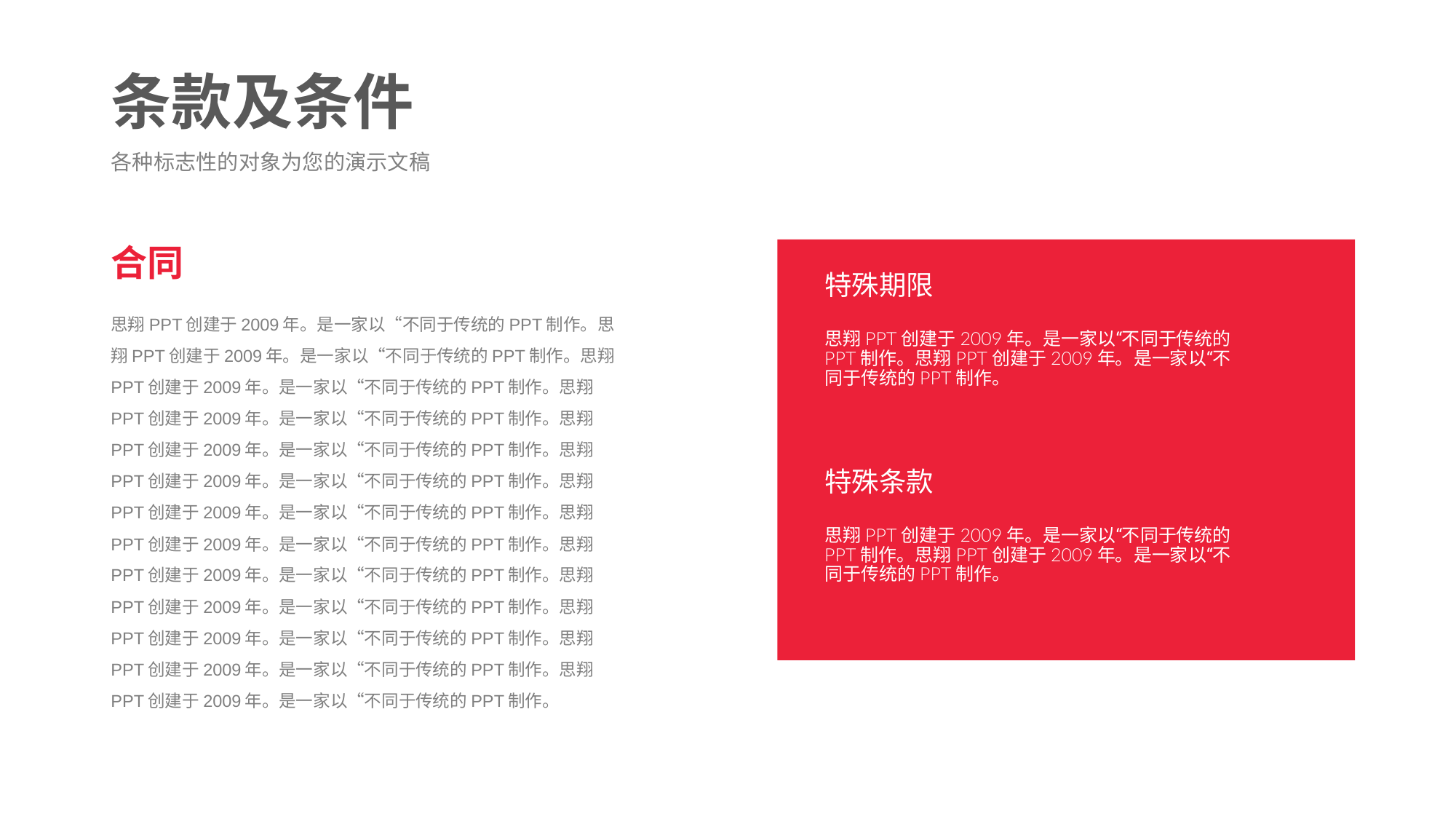

# 条款及条件
各种标志性的对象为您的演示文稿
合同

特殊期限
思翔PPT创建于2009年。是一家以“不同于传统的PPT制作。思翔PPT创建于2009年。是一家以“不同于传统的PPT制作。思翔PPT创建于2009年。是一家以“不同于传统的PPT制作。思翔PPT创建于2009年。是一家以“不同于传统的PPT制作。思翔PPT创建于2009年。是一家以“不同于传统的PPT制作。思翔PPT创建于2009年。是一家以“不同于传统的PPT制作。思翔PPT创建于2009年。是一家以“不同于传统的PPT制作。思翔PPT创建于2009年。是一家以“不同于传统的PPT制作。思翔PPT创建于2009年。是一家以“不同于传统的PPT制作。思翔PPT创建于2009年。是一家以“不同于传统的PPT制作。思翔PPT创建于2009年。是一家以“不同于传统的PPT制作。思翔PPT创建于2009年。是一家以“不同于传统的PPT制作。思翔PPT创建于2009年。是一家以“不同于传统的PPT制作。

思翔PPT创建于2009年。是一家以“不同于传统的PPT制作。思翔PPT创建于2009年。是一家以“不同于传统的PPT制作。
特殊条款
思翔PPT创建于2009年。是一家以“不同于传统的PPT制作。思翔PPT创建于2009年。是一家以“不同于传统的PPT制作。